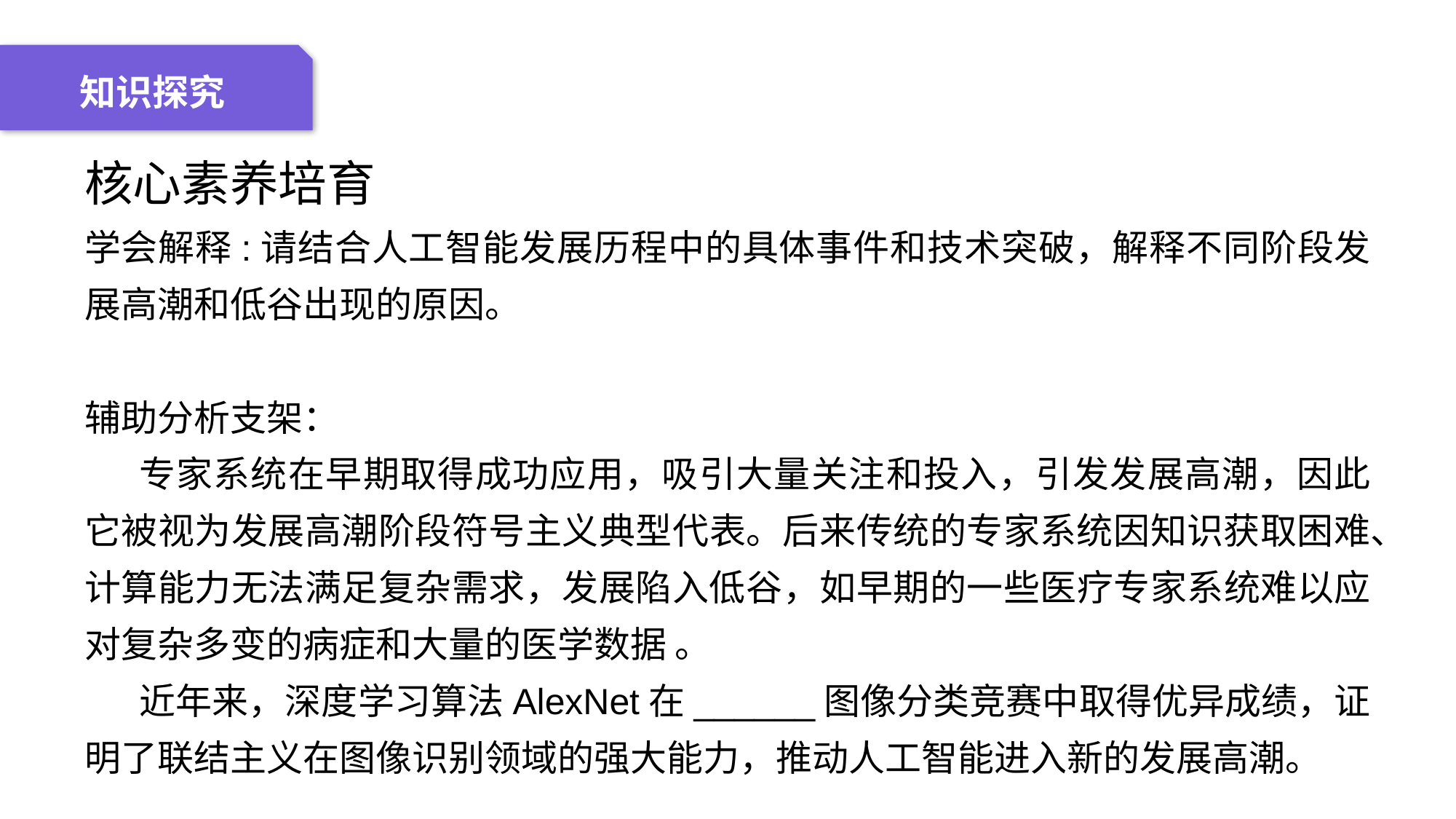

04 名词解释
01 准备过程
02 整体结构
03 重点说明
知识探究
核心素养培育
学会解释:请结合人工智能发展历程中的具体事件和技术突破，解释不同阶段发展高潮和低谷出现的原因。

辅助分析支架：
专家系统在早期取得成功应用，吸引大量关注和投入，引发发展高潮，因此它被视为发展高潮阶段符号主义典型代表。后来传统的专家系统因知识获取困难、计算能力无法满足复杂需求，发展陷入低谷，如早期的一些医疗专家系统难以应对复杂多变的病症和大量的医学数据 。
近年来，深度学习算法AlexNet在______图像分类竞赛中取得优异成绩，证明了联结主义在图像识别领域的强大能力，推动人工智能进入新的发展高潮。